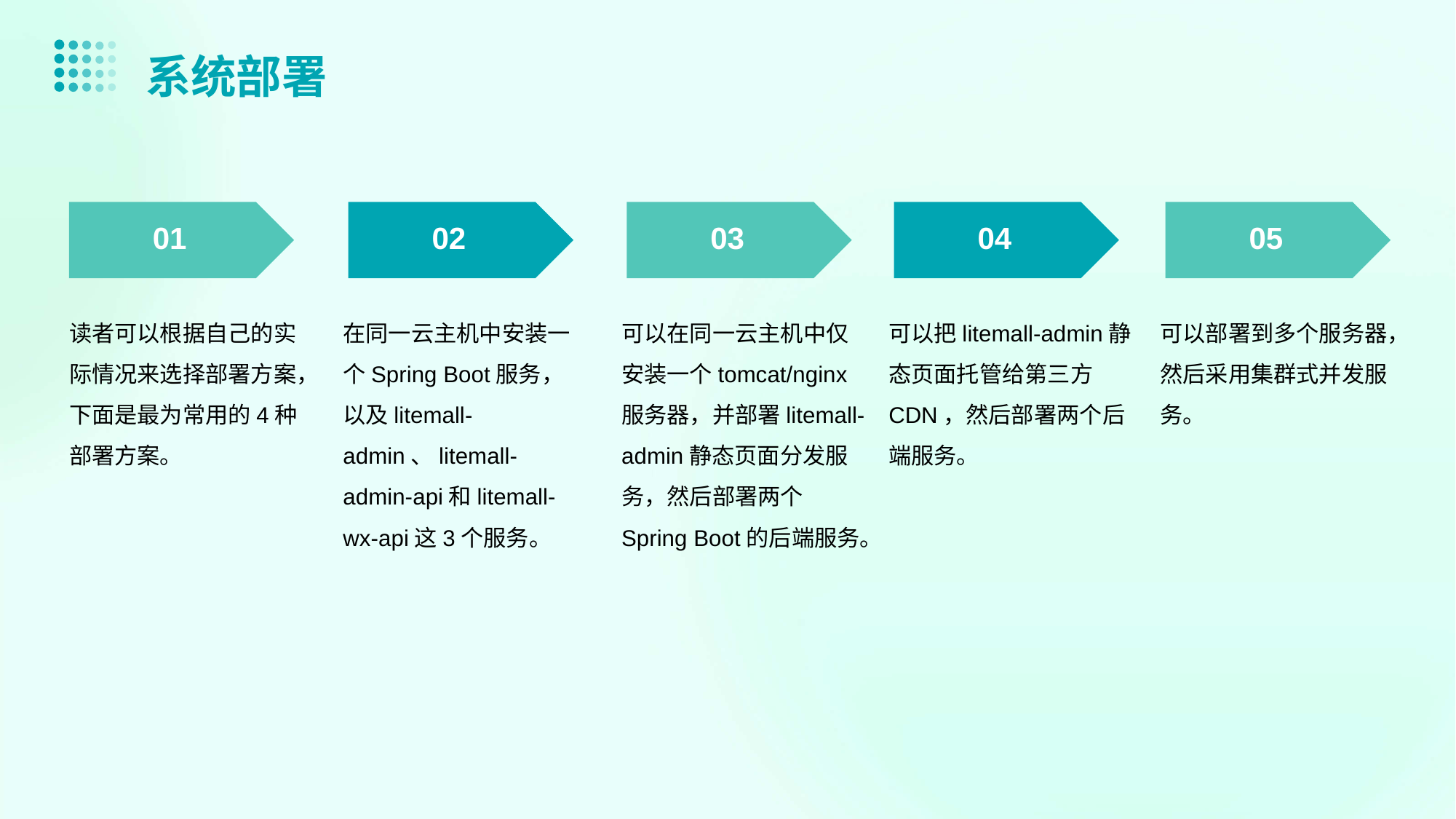

系统部署

01
02
03
04
05

读者可以根据自己的实际情况来选择部署方案，下面是最为常用的4种部署方案。
在同一云主机中安装一个Spring Boot服务，以及litemall-admin、litemall-admin-api和litemall-wx-api这3个服务。
可以在同一云主机中仅安装一个tomcat/nginx服务器，并部署litemall-admin静态页面分发服务，然后部署两个Spring Boot的后端服务。
可以把litemall-admin静态页面托管给第三方CDN，然后部署两个后端服务。
可以部署到多个服务器，然后采用集群式并发服务。